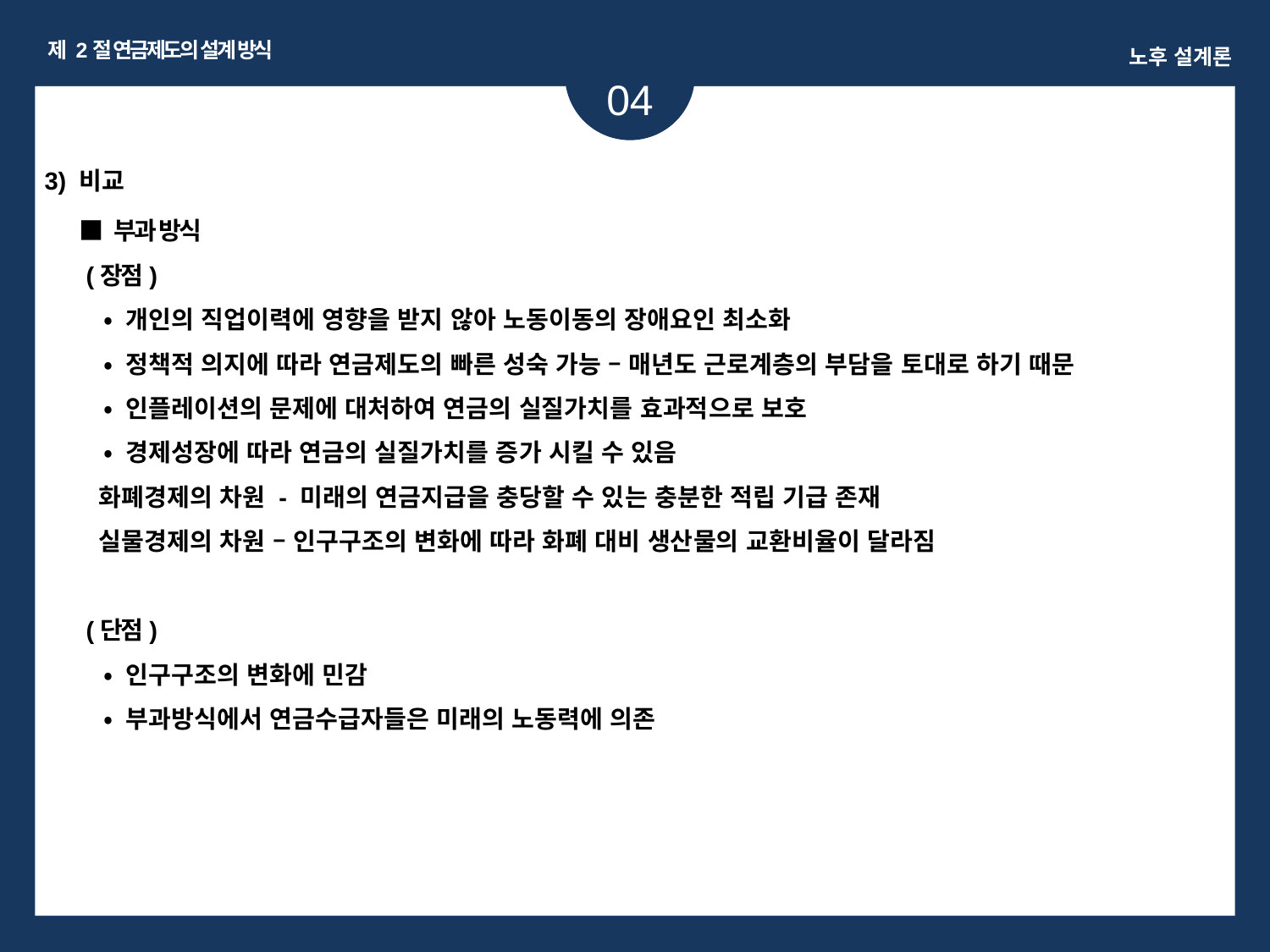

제 2절 연금제도의 설계 방식
노후 설계론
04
ㅏㅏ
 3) 비교
■ 부과 방식
 (장점)
     • 개인의 직업이력에 영향을 받지 않아 노동이동의 장애요인 최소화
     • 정책적 의지에 따라 연금제도의 빠른 성숙 가능 – 매년도 근로계층의 부담을 토대로 하기 때문
     • 인플레이션의 문제에 대처하여 연금의 실질가치를 효과적으로 보호
     • 경제성장에 따라 연금의 실질가치를 증가 시킬 수 있음
  화폐경제의 차원 - 미래의 연금지급을 충당할 수 있는 충분한 적립 기급 존재
  실물경제의 차원 – 인구구조의 변화에 따라 화폐 대비 생산물의 교환비율이 달라짐

 (단점)
     • 인구구조의 변화에 민감
     • 부과방식에서 연금수급자들은 미래의 노동력에 의존